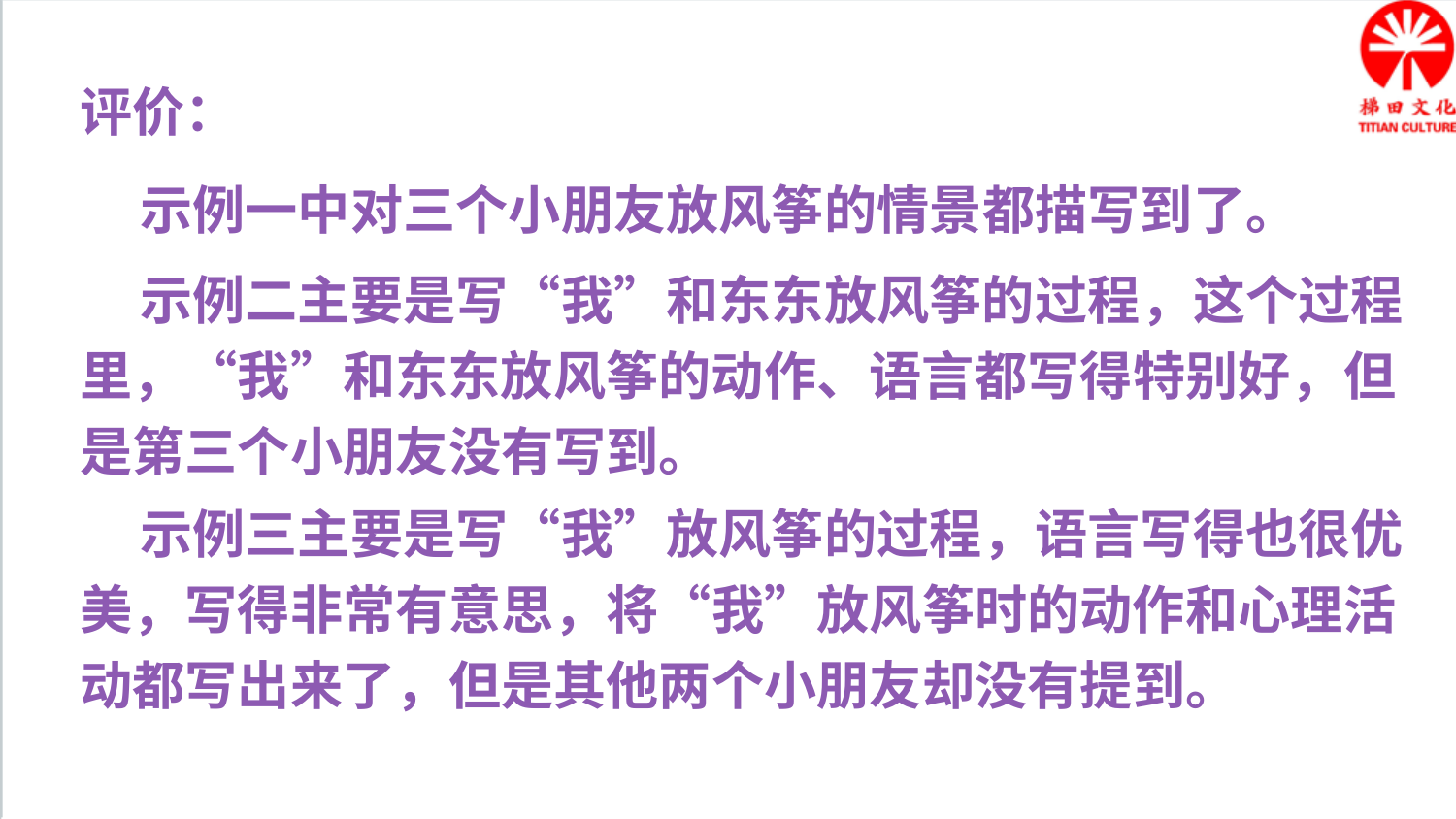

评价：
    示例一中对三个小朋友放风筝的情景都描写到了。
    示例二主要是写“我”和东东放风筝的过程，这个过程里，“我”和东东放风筝的动作、语言都写得特别好，但是第三个小朋友没有写到。
    示例三主要是写“我”放风筝的过程，语言写得也很优美，写得非常有意思，将“我”放风筝时的动作和心理活动都写出来了，但是其他两个小朋友却没有提到。